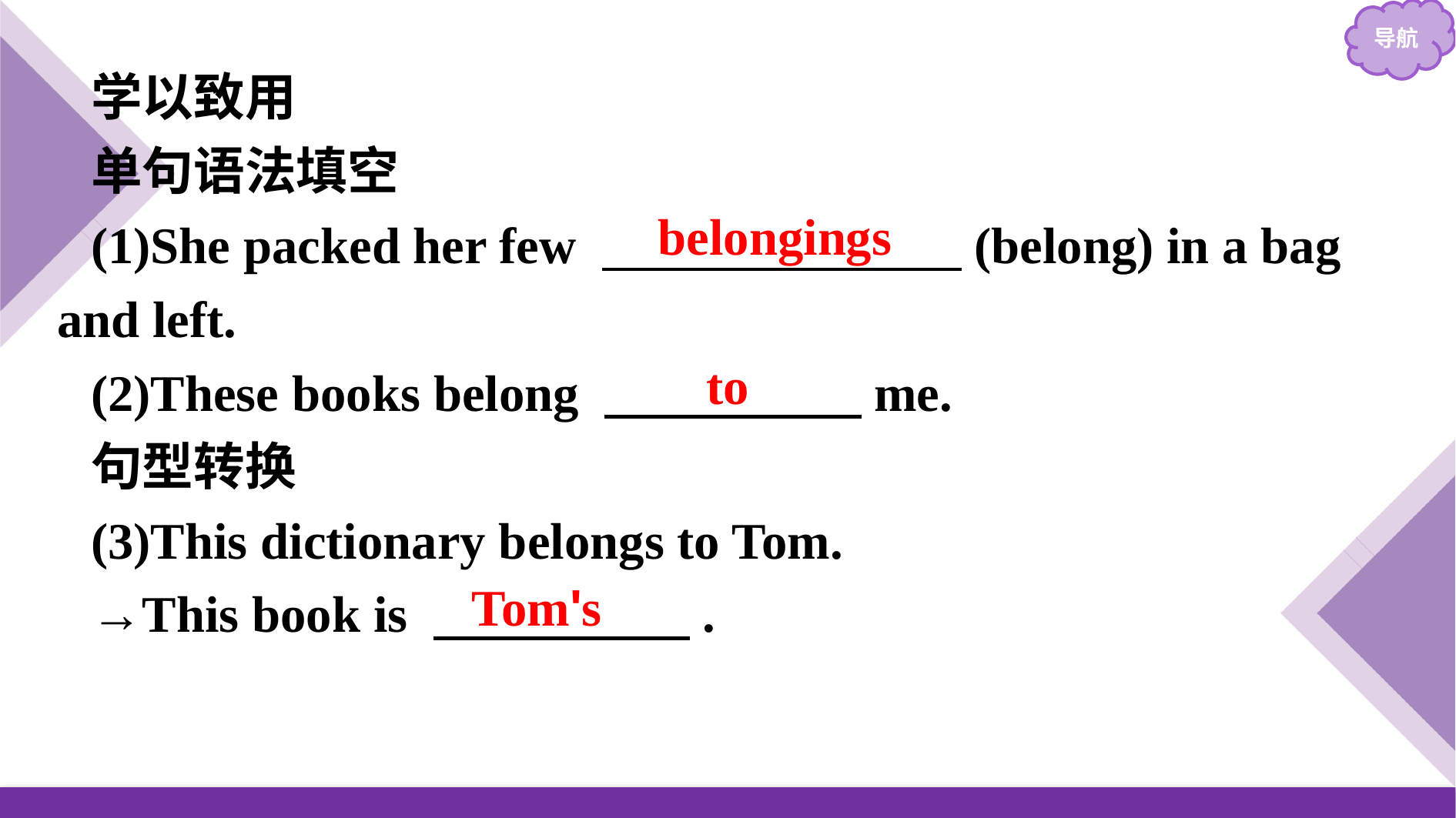

学以致用
单句语法填空
(1)She packed her few 　　　　　　　(belong) in a bag and left.
(2)These books belong 　　　　　me.
句型转换
(3)This dictionary belongs to Tom.
→This book is 　　　　　.
belongings
to
Tom's